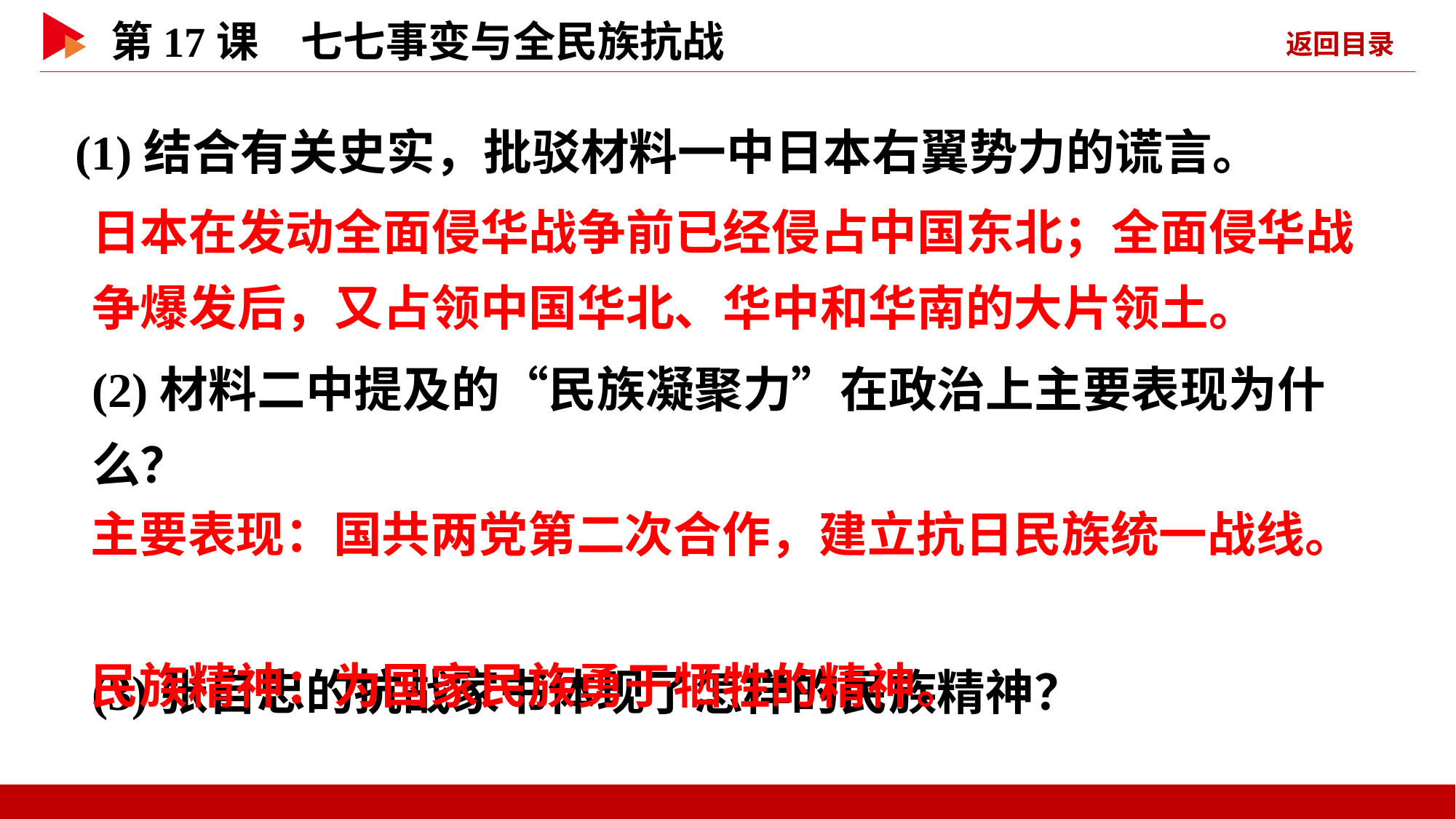

(1)结合有关史实，批驳材料一中日本右翼势力的谎言。
日本在发动全面侵华战争前已经侵占中国东北；全面侵华战争爆发后，又占领中国华北、华中和华南的大片领土。
(2)材料二中提及的“民族凝聚力”在政治上主要表现为什么？

(3)张自忠的抗战家书体现了怎样的民族精神？

主要表现：国共两党第二次合作，建立抗日民族统一战线。
民族精神：为国家民族勇于牺牲的精神。